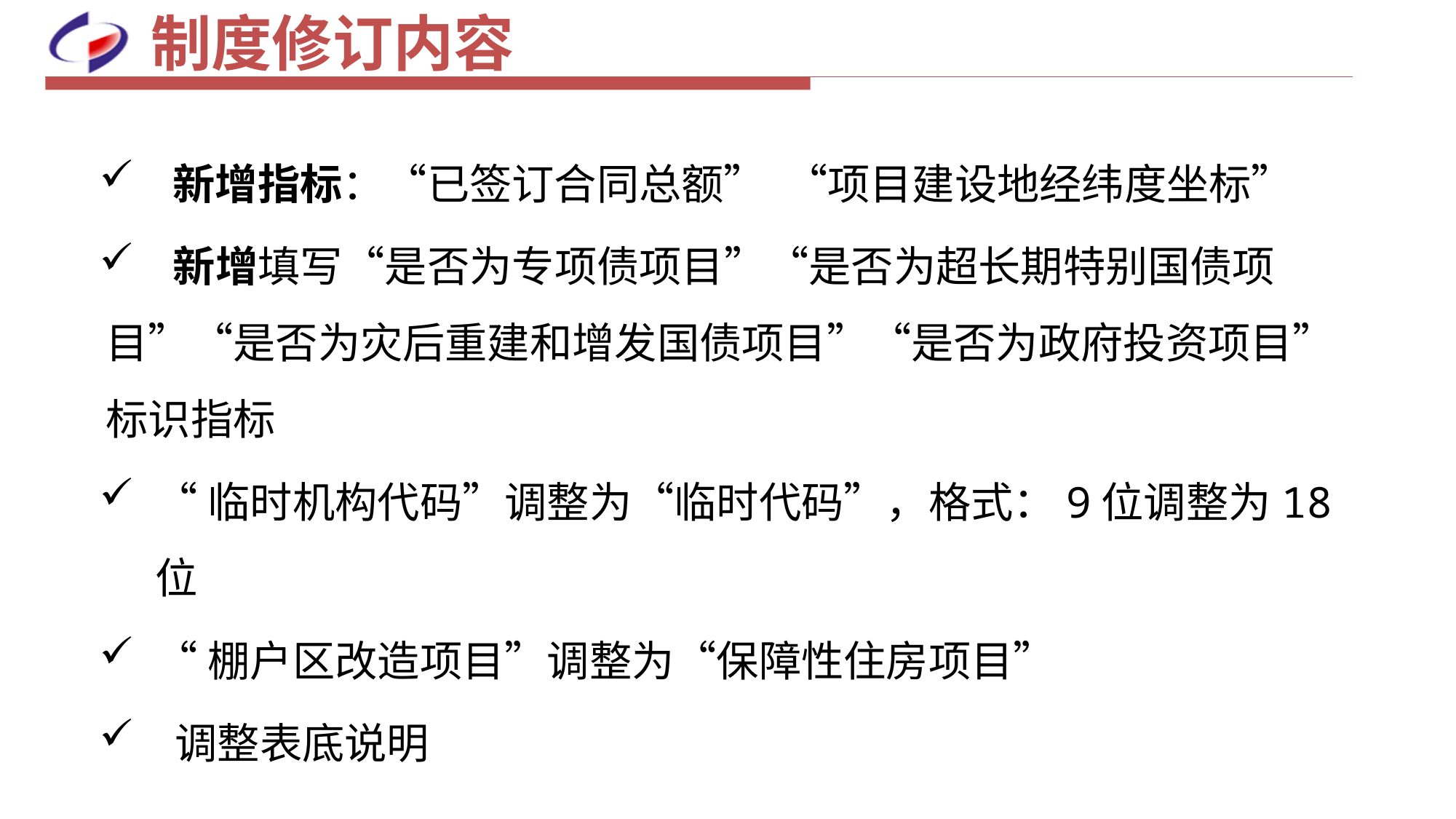

# 制度修订内容
   新增指标：“已签订合同总额”  “项目建设地经纬度坐标”
   新增填写“是否为专项债项目”“是否为超长期特别国债项目”“是否为灾后重建和增发国债项目”“是否为政府投资项目”标识指标
“临时机构代码”调整为“临时代码”，格式：9位调整为18位
“棚户区改造项目”调整为“保障性住房项目”
 调整表底说明